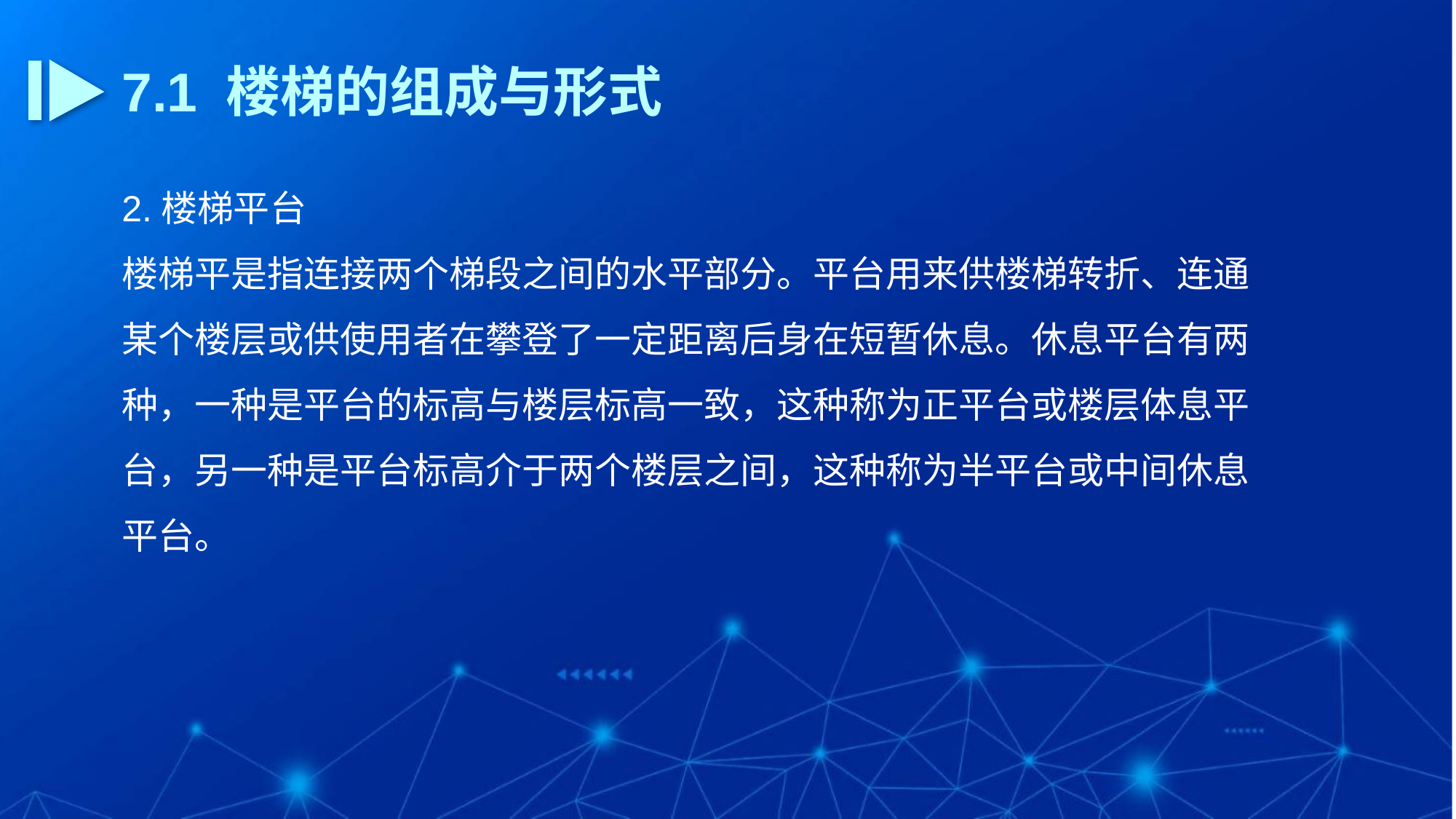

7.1 楼梯的组成与形式

2.楼梯平台
楼梯平是指连接两个梯段之间的水平部分。平台用来供楼梯转折、连通某个楼层或供使用者在攀登了一定距离后身在短暂休息。休息平台有两种，一种是平台的标高与楼层标高一致，这种称为正平台或楼层体息平台，另一种是平台标高介于两个楼层之间，这种称为半平台或中间休息平台。